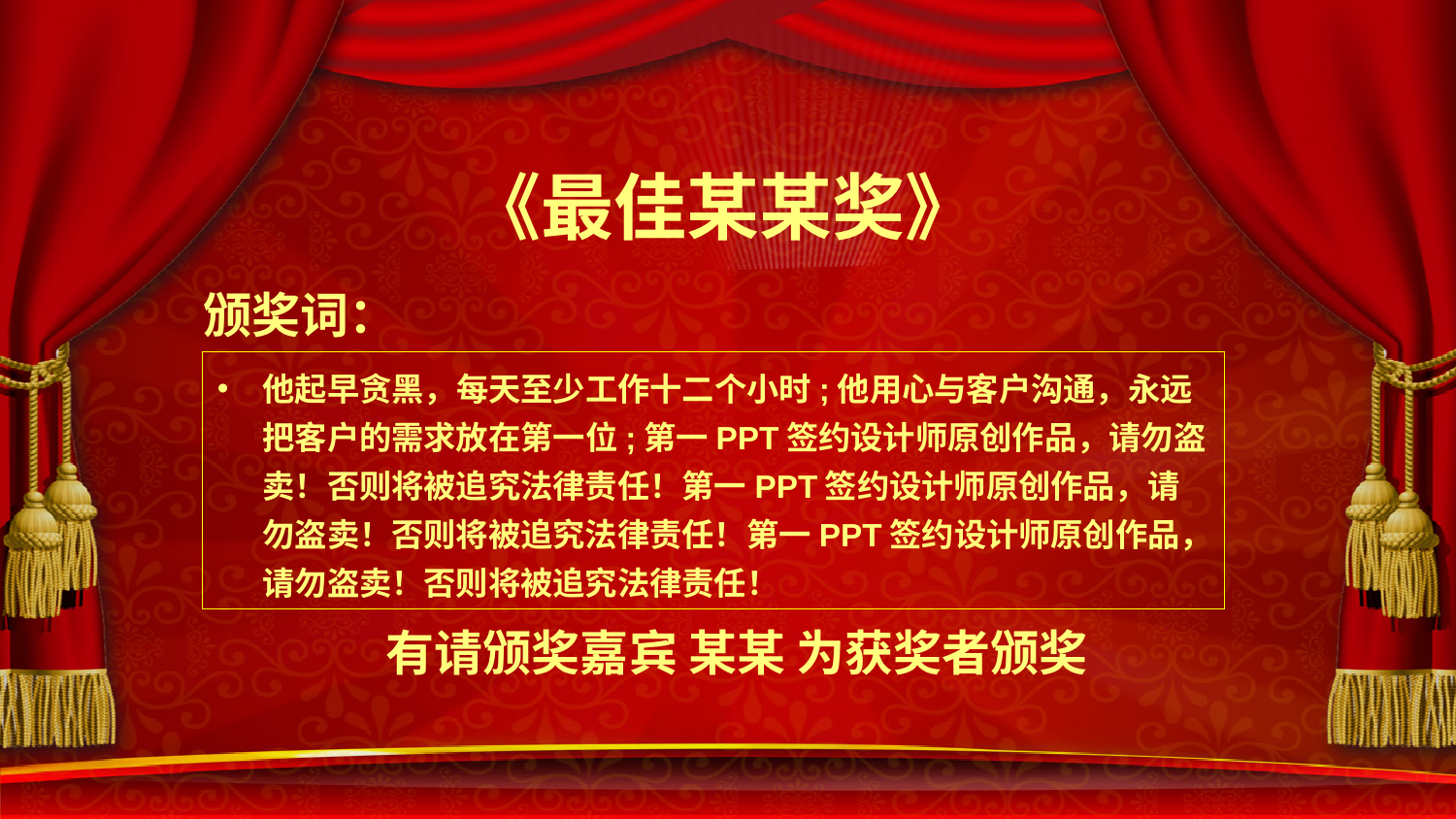

《最佳某某奖》
颁奖词：
他起早贪黑，每天至少工作十二个小时;他用心与客户沟通，永远把客户的需求放在第一位;第一PPT签约设计师原创作品，请勿盗卖！否则将被追究法律责任！第一PPT签约设计师原创作品，请勿盗卖！否则将被追究法律责任！第一PPT签约设计师原创作品，请勿盗卖！否则将被追究法律责任！
有请颁奖嘉宾 某某 为获奖者颁奖